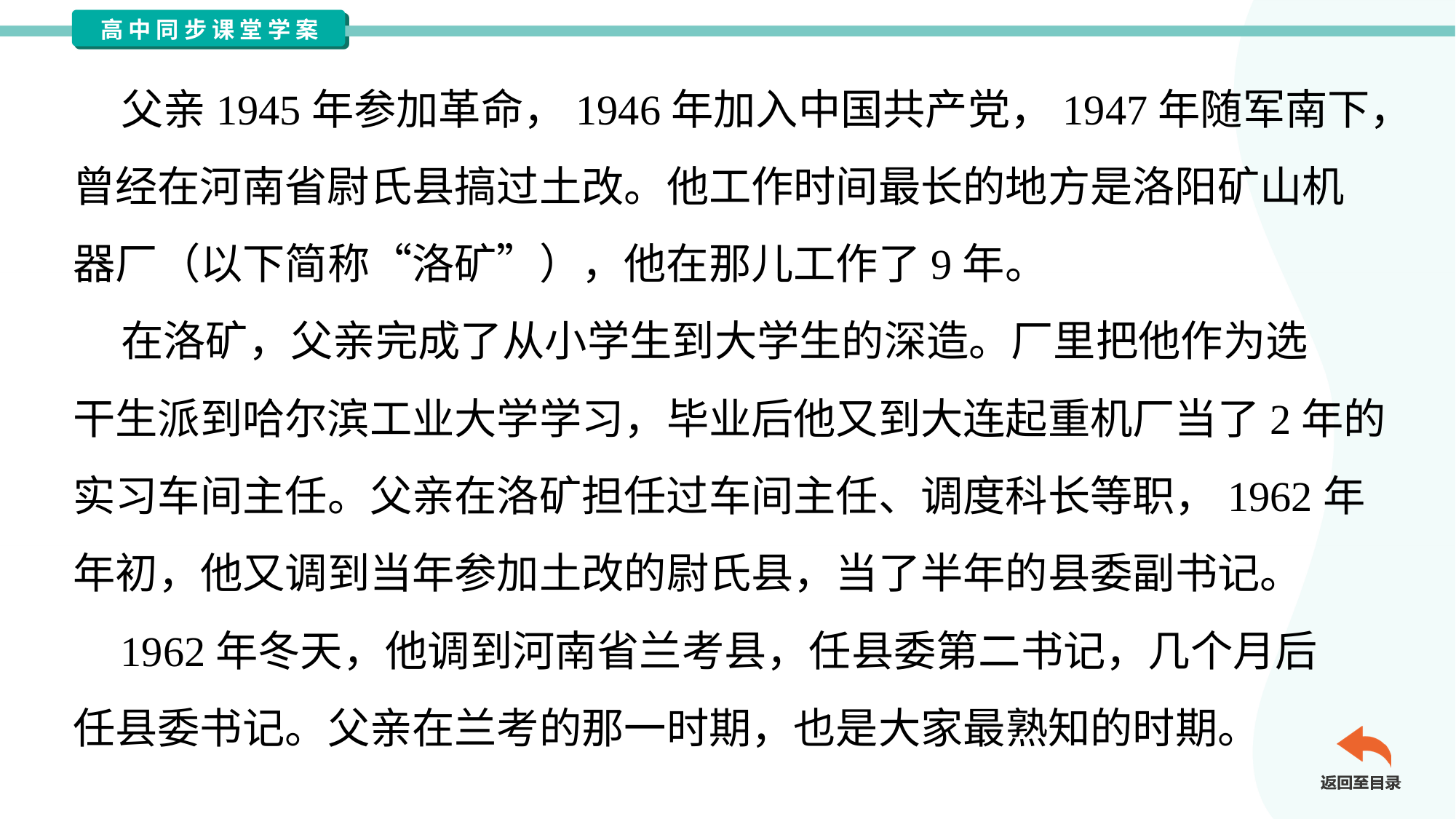

父亲1945年参加革命，1946年加入中国共产党，1947年随军南下，
曾经在河南省尉氏县搞过土改。他工作时间最长的地方是洛阳矿山机
器厂（以下简称“洛矿”），他在那儿工作了9年。
    在洛矿，父亲完成了从小学生到大学生的深造。厂里把他作为选
干生派到哈尔滨工业大学学习，毕业后他又到大连起重机厂当了2年的
实习车间主任。父亲在洛矿担任过车间主任、调度科长等职，1962年
年初，他又调到当年参加土改的尉氏县，当了半年的县委副书记。
    1962年冬天，他调到河南省兰考县，任县委第二书记，几个月后
任县委书记。父亲在兰考的那一时期，也是大家最熟知的时期。